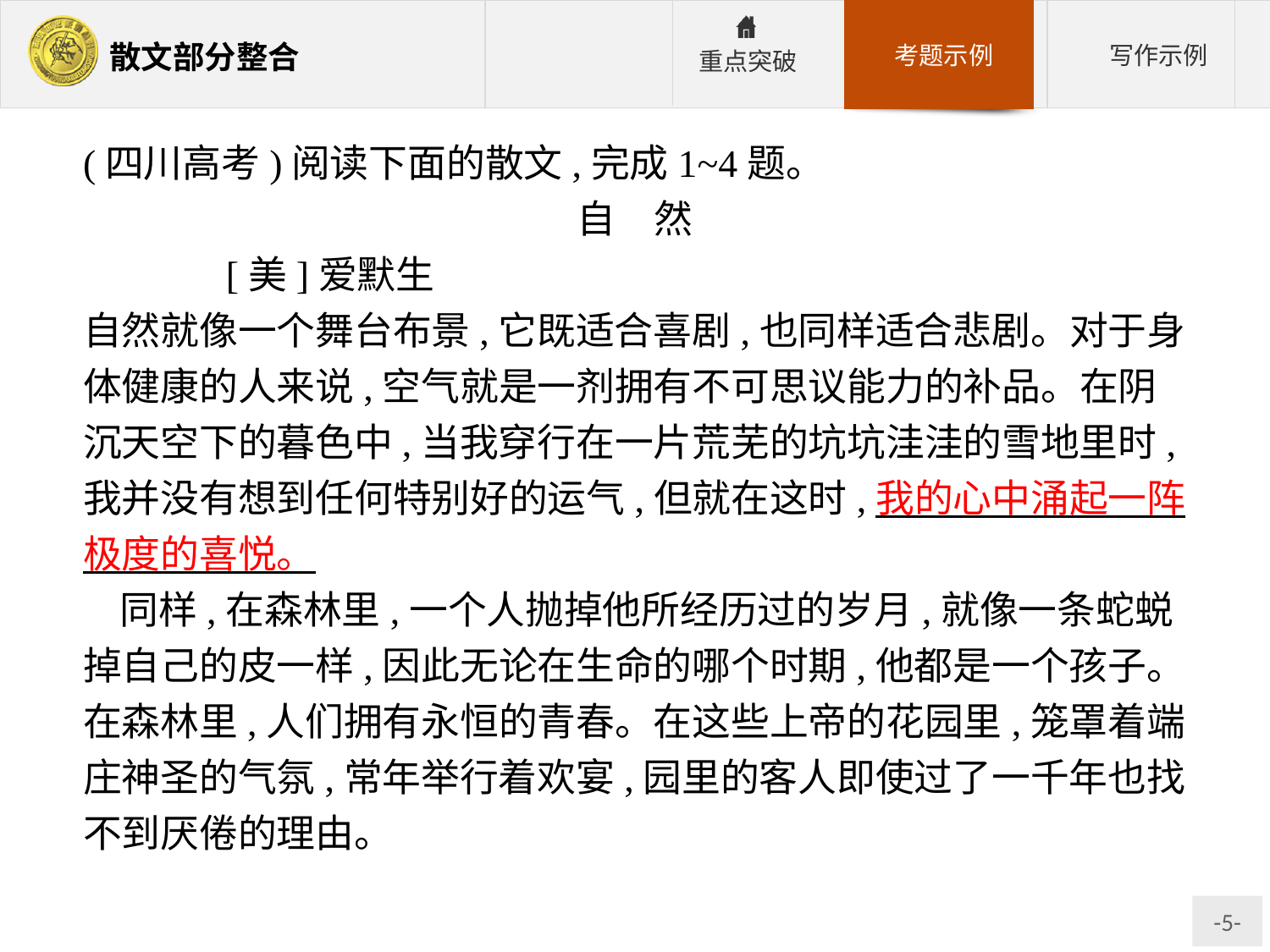

(四川高考)阅读下面的散文,完成1~4题。
自　然
	[美]爱默生
自然就像一个舞台布景,它既适合喜剧,也同样适合悲剧。对于身体健康的人来说,空气就是一剂拥有不可思议能力的补品。在阴沉天空下的暮色中,当我穿行在一片荒芜的坑坑洼洼的雪地里时,我并没有想到任何特别好的运气,但就在这时,我的心中涌起一阵极度的喜悦。
同样,在森林里,一个人抛掉他所经历过的岁月,就像一条蛇蜕掉自己的皮一样,因此无论在生命的哪个时期,他都是一个孩子。在森林里,人们拥有永恒的青春。在这些上帝的花园里,笼罩着端庄神圣的气氛,常年举行着欢宴,园里的客人即使过了一千年也找不到厌倦的理由。